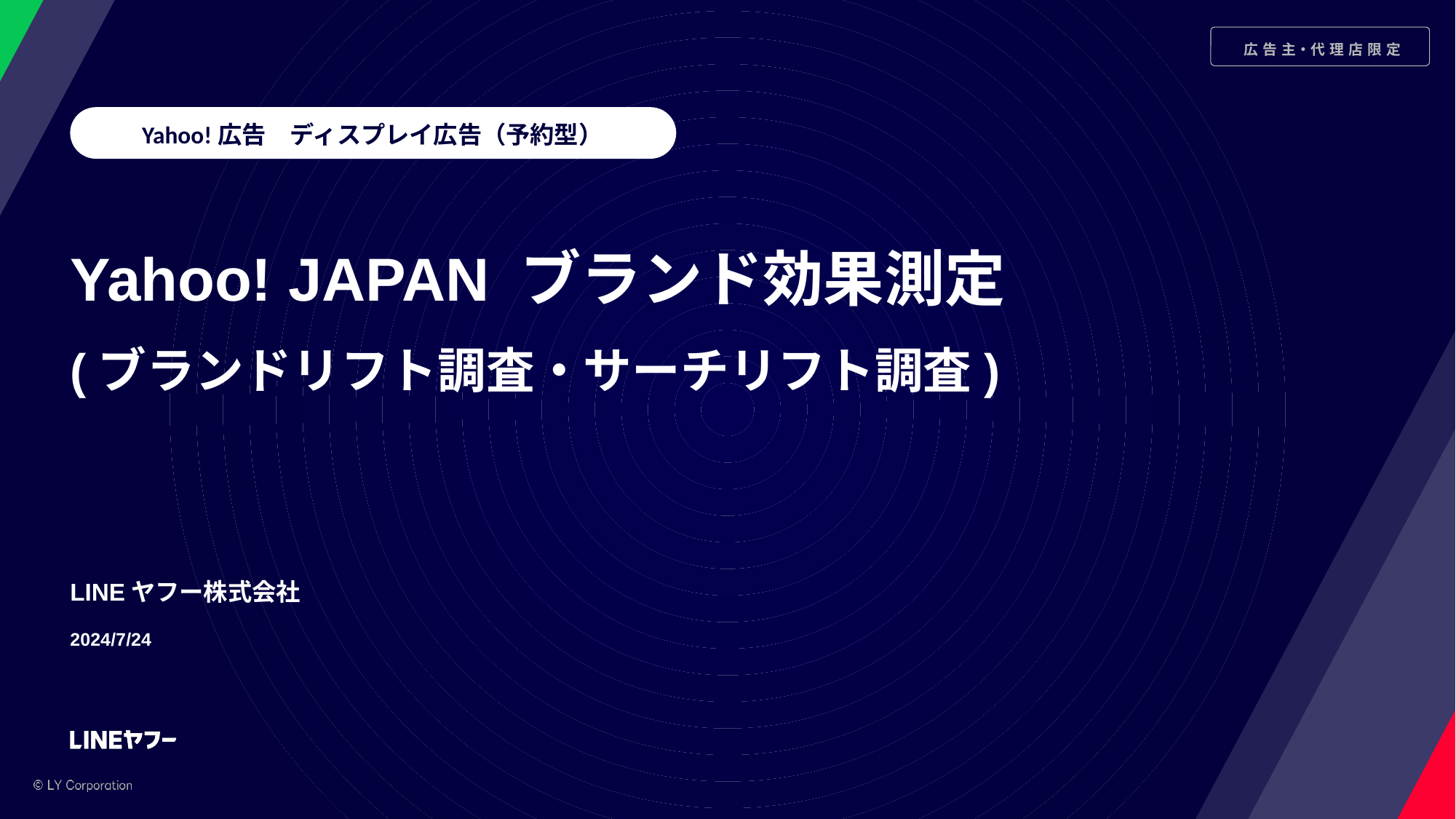

Yahoo! JAPAN ブランド効果測定
(ブランドリフト調査・サーチリフト調査)
LINEヤフー株式会社
2024/7/24